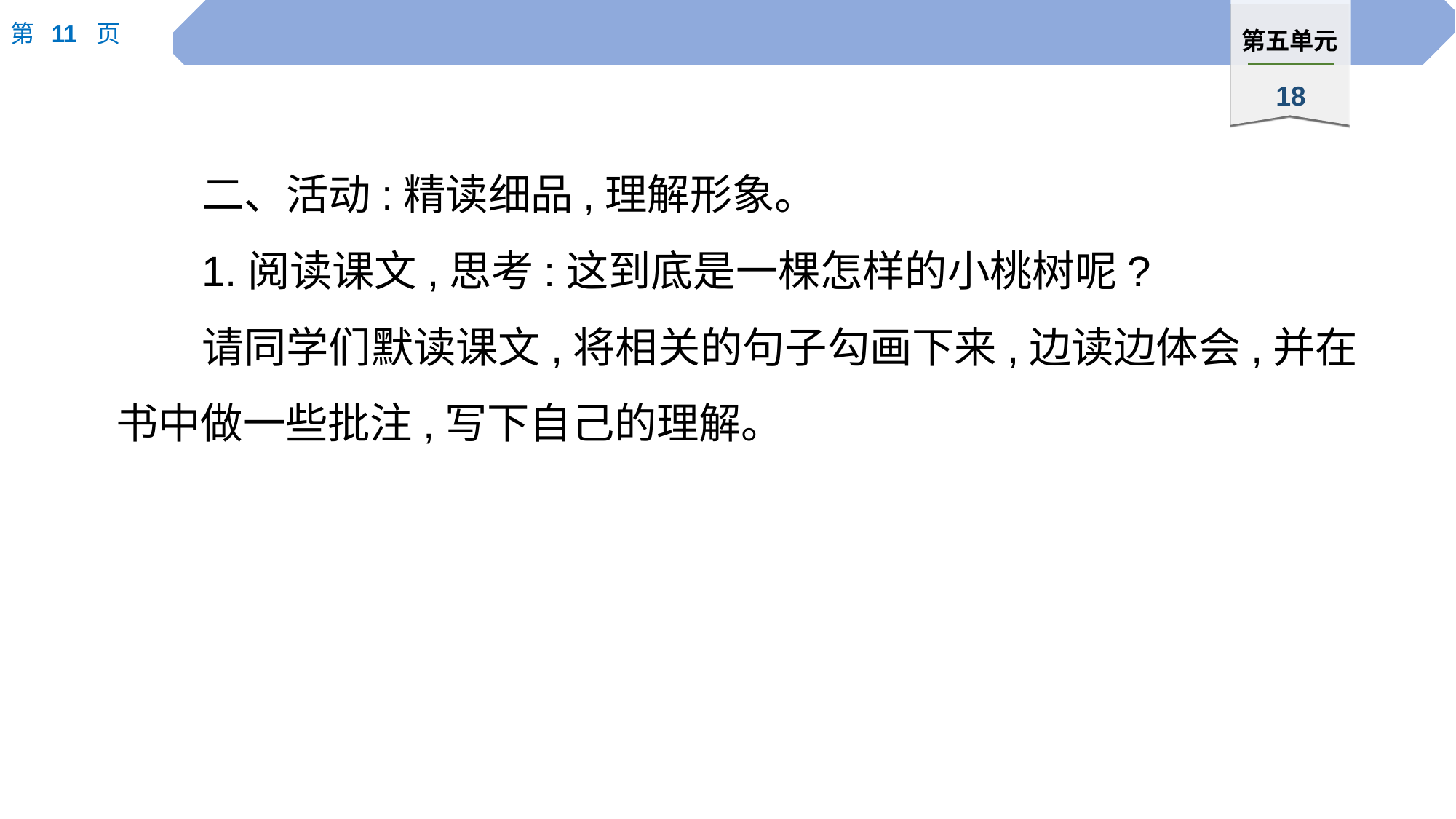

二、活动:精读细品,理解形象。
1.阅读课文,思考:这到底是一棵怎样的小桃树呢?
请同学们默读课文,将相关的句子勾画下来,边读边体会,并在书中做一些批注,写下自己的理解。